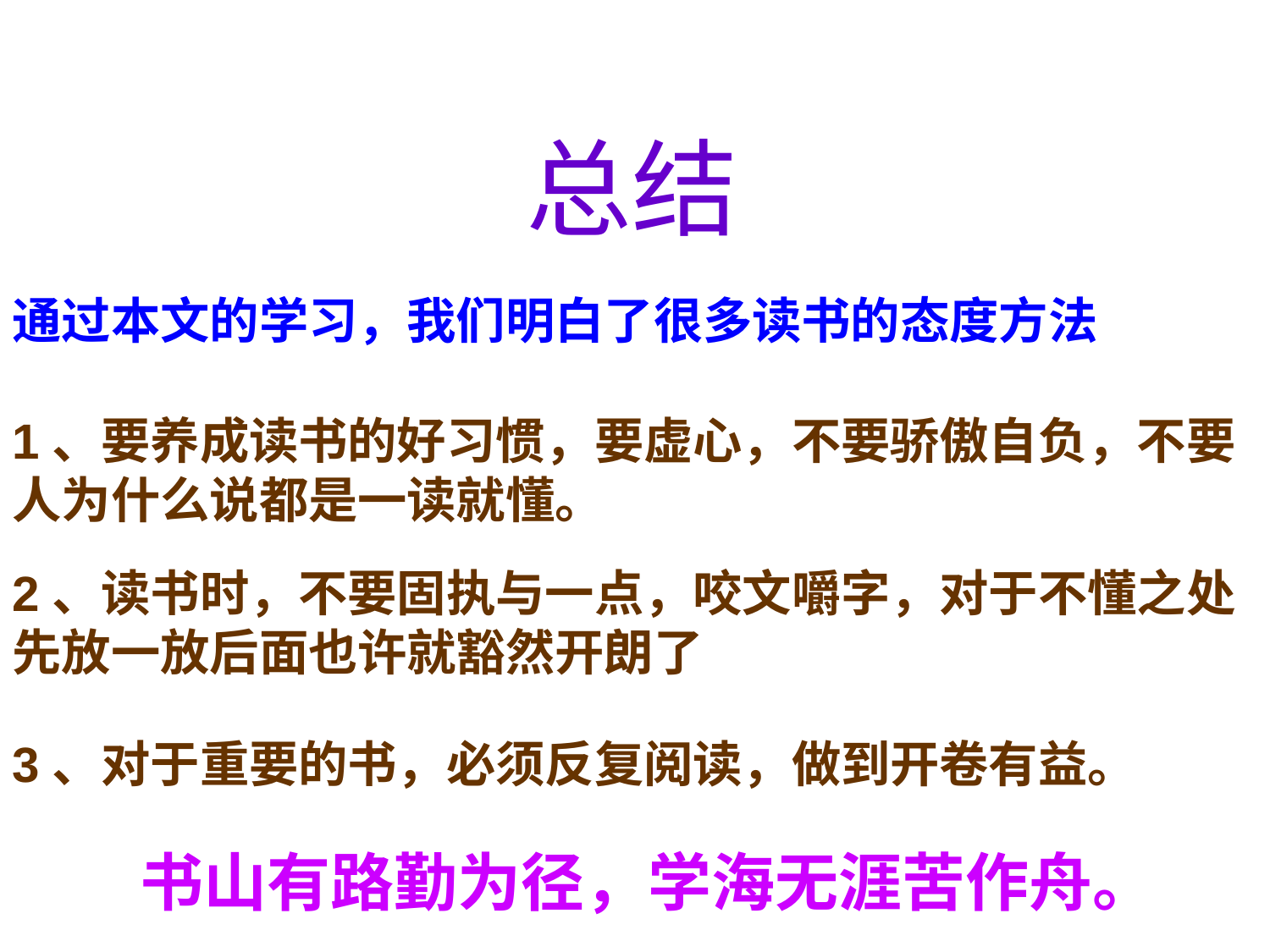

总结
通过本文的学习，我们明白了很多读书的态度方法
1、要养成读书的好习惯，要虚心，不要骄傲自负，不要人为什么说都是一读就懂。
2、读书时，不要固执与一点，咬文嚼字，对于不懂之处先放一放后面也许就豁然开朗了
3、对于重要的书，必须反复阅读，做到开卷有益。
书山有路勤为径，学海无涯苦作舟。